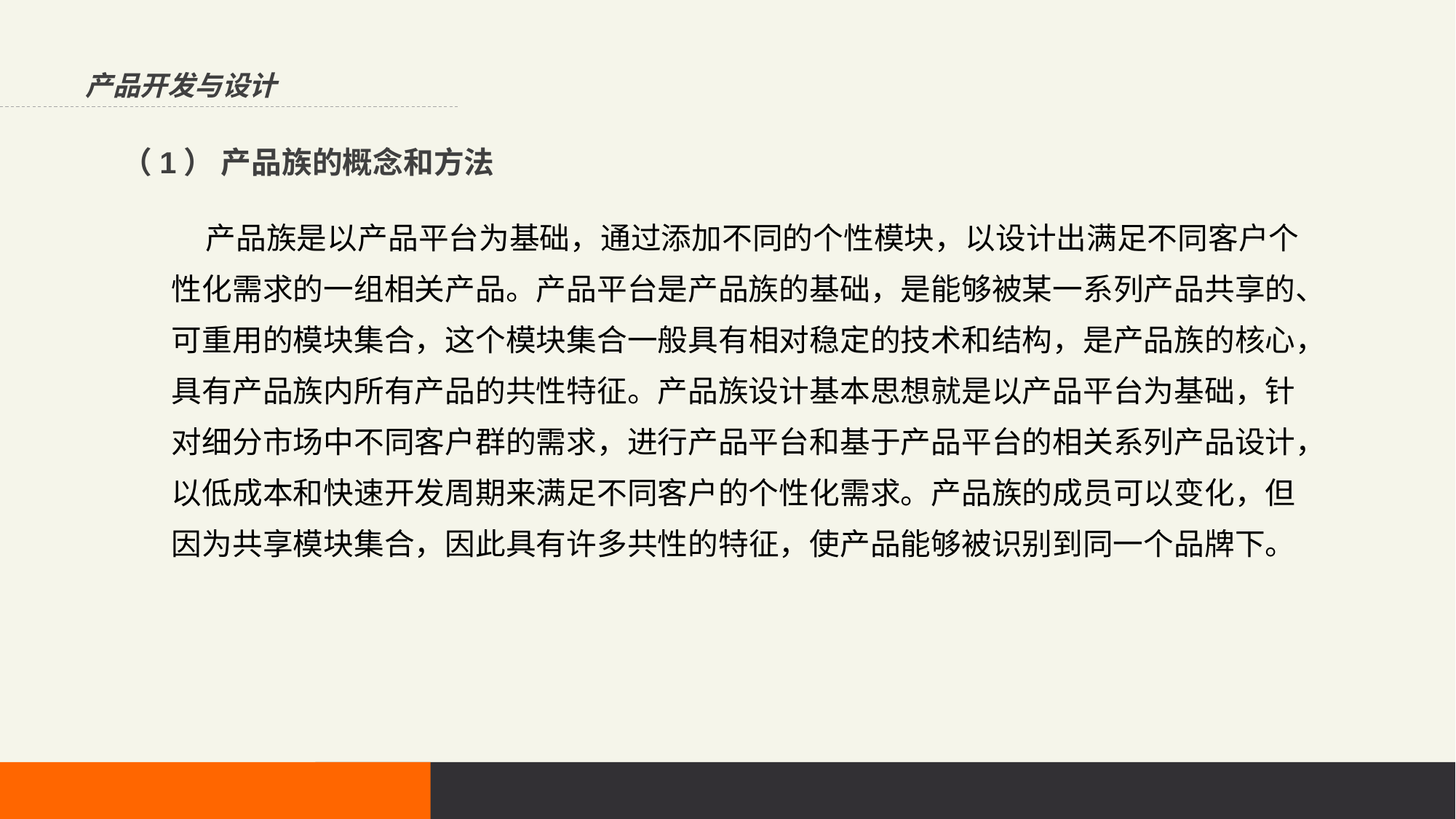

产品开发与设计
（1） 产品族的概念和方法
    产品族是以产品平台为基础，通过添加不同的个性模块，以设计出满足不同客户个性化需求的一组相关产品。产品平台是产品族的基础，是能够被某一系列产品共享的、可重用的模块集合，这个模块集合一般具有相对稳定的技术和结构，是产品族的核心，具有产品族内所有产品的共性特征。产品族设计基本思想就是以产品平台为基础，针对细分市场中不同客户群的需求，进行产品平台和基于产品平台的相关系列产品设计，以低成本和快速开发周期来满足不同客户的个性化需求。产品族的成员可以变化，但因为共享模块集合，因此具有许多共性的特征，使产品能够被识别到同一个品牌下。